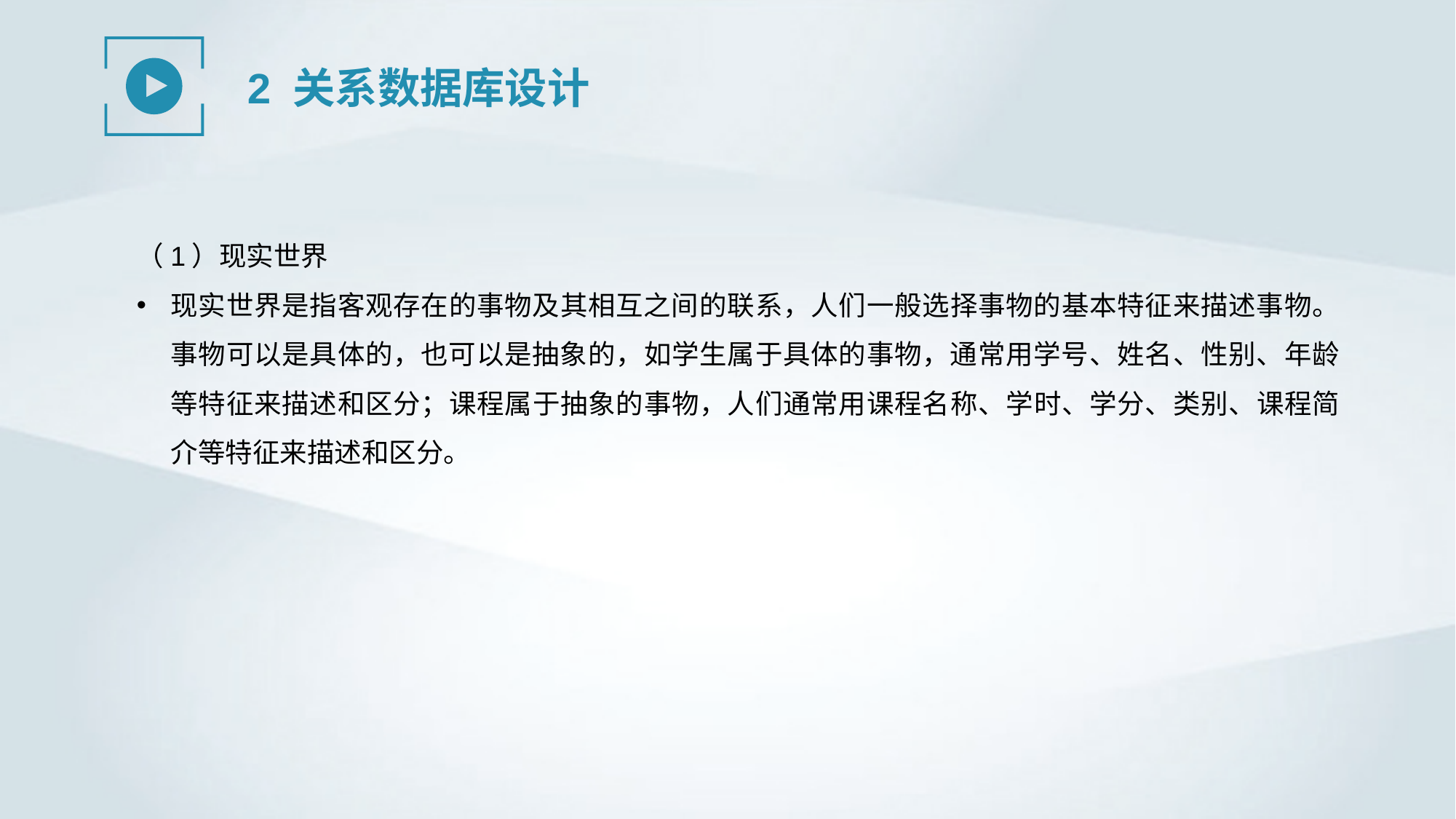

2 关系数据库设计
（1）现实世界
现实世界是指客观存在的事物及其相互之间的联系，人们一般选择事物的基本特征来描述事物。事物可以是具体的，也可以是抽象的，如学生属于具体的事物，通常用学号、姓名、性别、年龄等特征来描述和区分；课程属于抽象的事物，人们通常用课程名称、学时、学分、类别、课程简介等特征来描述和区分。